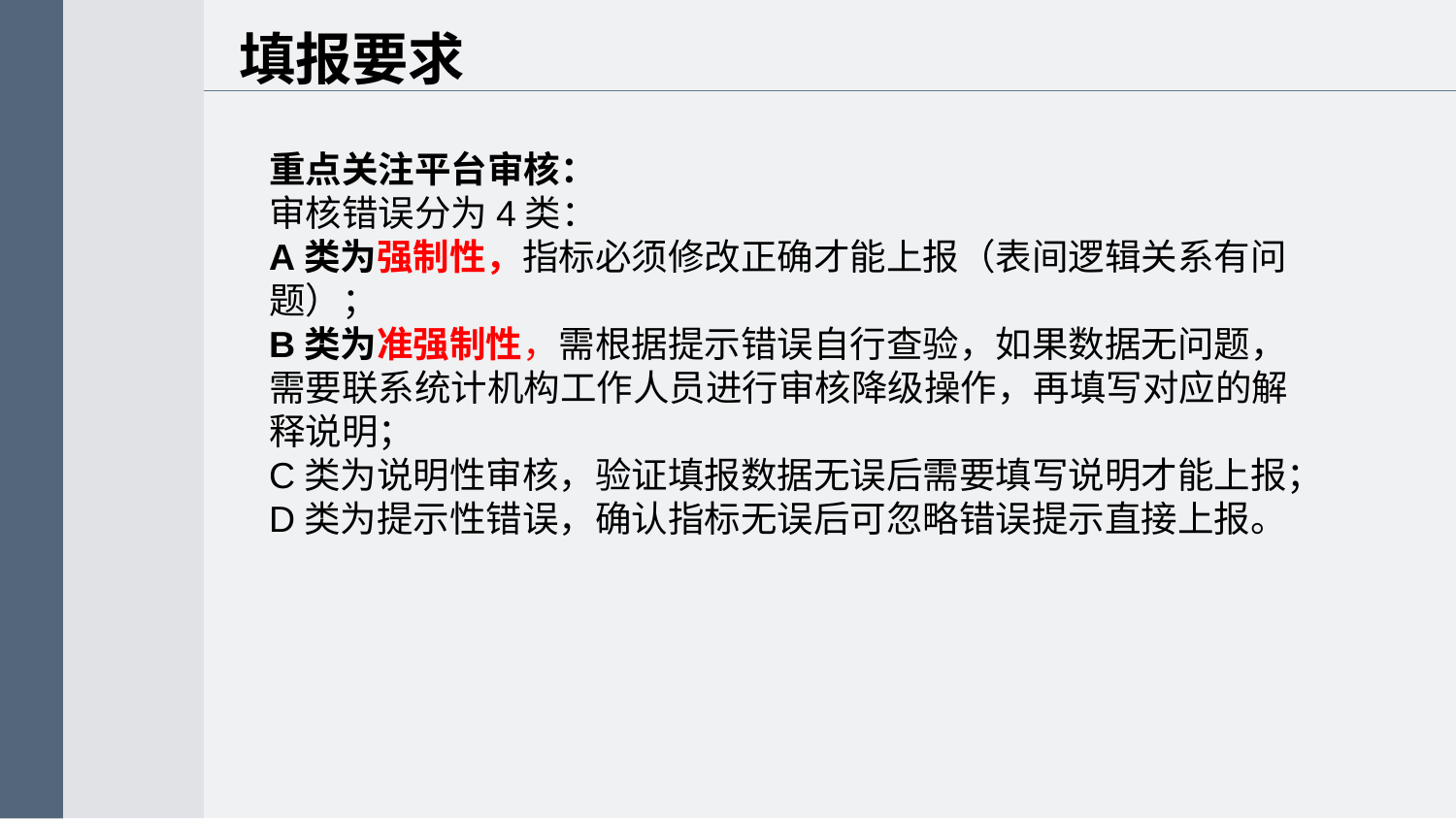

填报要求
重点关注平台审核：
审核错误分为4类：
A类为强制性，指标必须修改正确才能上报（表间逻辑关系有问题）；
B类为准强制性，需根据提示错误自行查验，如果数据无问题，需要联系统计机构工作人员进行审核降级操作，再填写对应的解释说明；
C类为说明性审核，验证填报数据无误后需要填写说明才能上报；
D类为提示性错误，确认指标无误后可忽略错误提示直接上报。